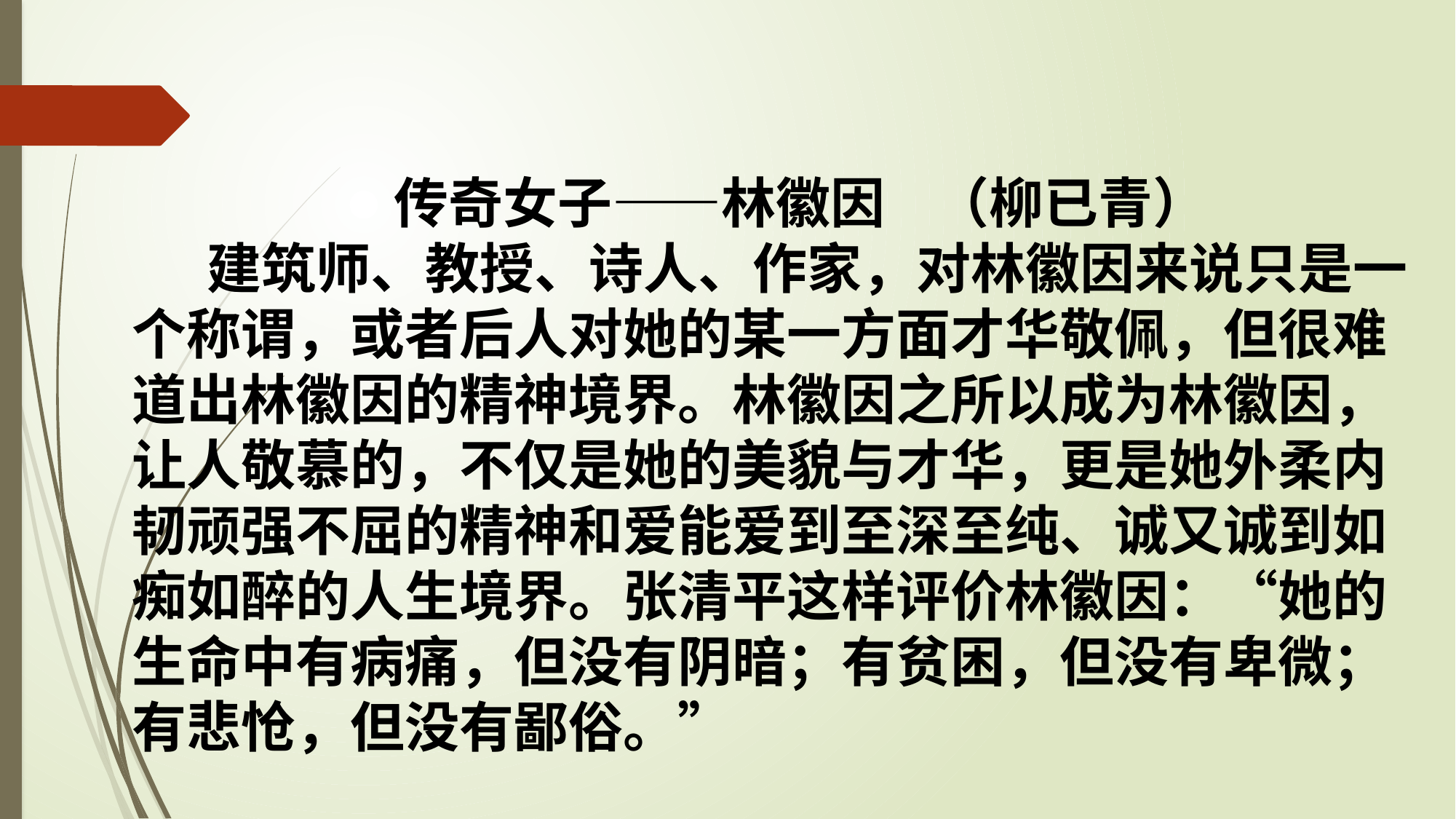

传奇女子——林徽因    （柳已青）
     建筑师、教授、诗人、作家，对林徽因来说只是一个称谓，或者后人对她的某一方面才华敬佩，但很难道出林徽因的精神境界。林徽因之所以成为林徽因，让人敬慕的，不仅是她的美貌与才华，更是她外柔内韧顽强不屈的精神和爱能爱到至深至纯、诚又诚到如痴如醉的人生境界。张清平这样评价林徽因：“她的生命中有病痛，但没有阴暗；有贫困，但没有卑微；有悲怆，但没有鄙俗。”